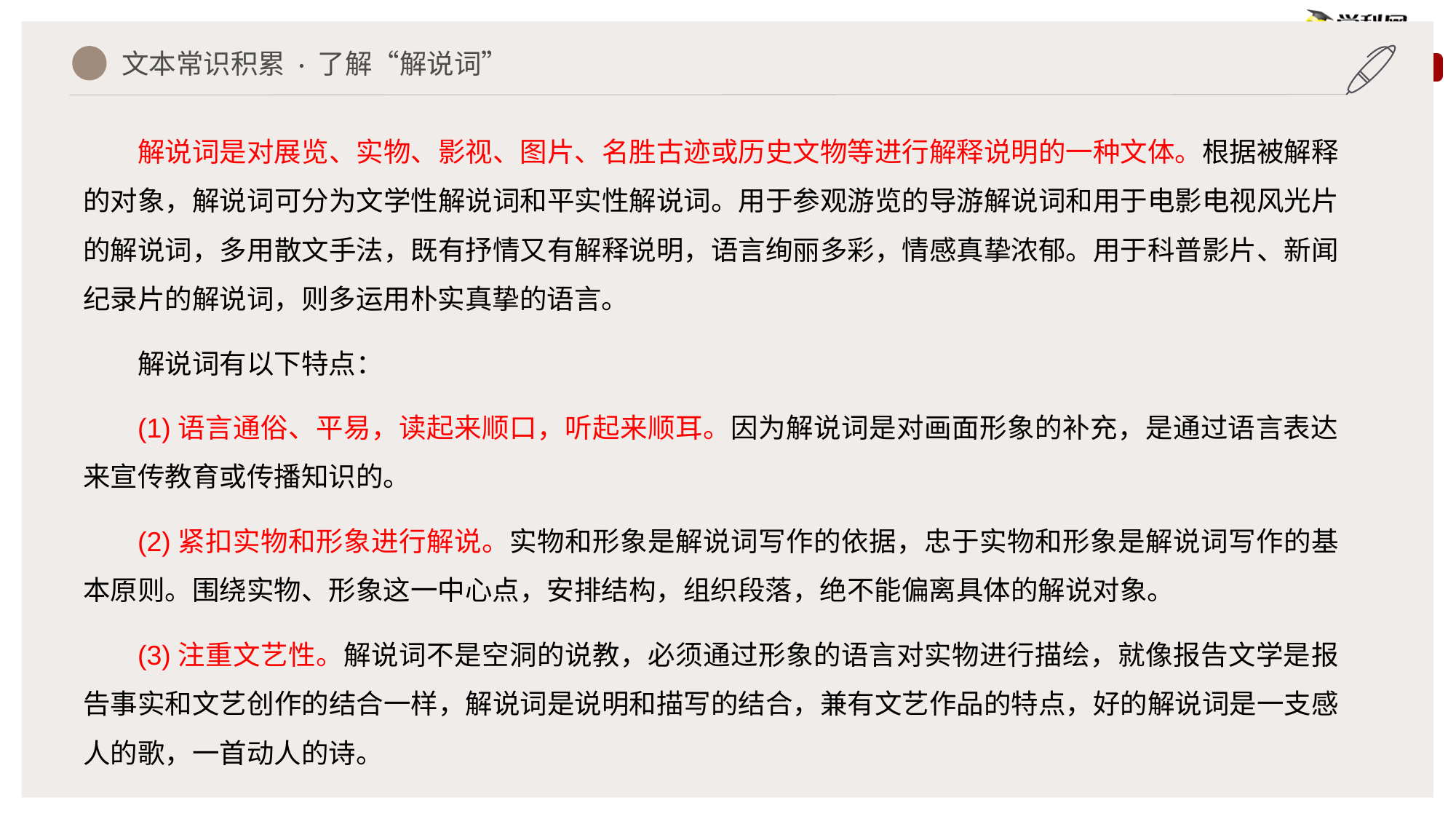

文本常识积累 · 了解“解说词”

解说词是对展览、实物、影视、图片、名胜古迹或历史文物等进行解释说明的一种文体。根据被解释的对象，解说词可分为文学性解说词和平实性解说词。用于参观游览的导游解说词和用于电影电视风光片的解说词，多用散文手法，既有抒情又有解释说明，语言绚丽多彩，情感真挚浓郁。用于科普影片、新闻纪录片的解说词，则多运用朴实真挚的语言。
解说词有以下特点：
(1)语言通俗、平易，读起来顺口，听起来顺耳。因为解说词是对画面形象的补充，是通过语言表达来宣传教育或传播知识的。
(2)紧扣实物和形象进行解说。实物和形象是解说词写作的依据，忠于实物和形象是解说词写作的基本原则。围绕实物、形象这一中心点，安排结构，组织段落，绝不能偏离具体的解说对象。
(3)注重文艺性。解说词不是空洞的说教，必须通过形象的语言对实物进行描绘，就像报告文学是报告事实和文艺创作的结合一样，解说词是说明和描写的结合，兼有文艺作品的特点，好的解说词是一支感人的歌，一首动人的诗。